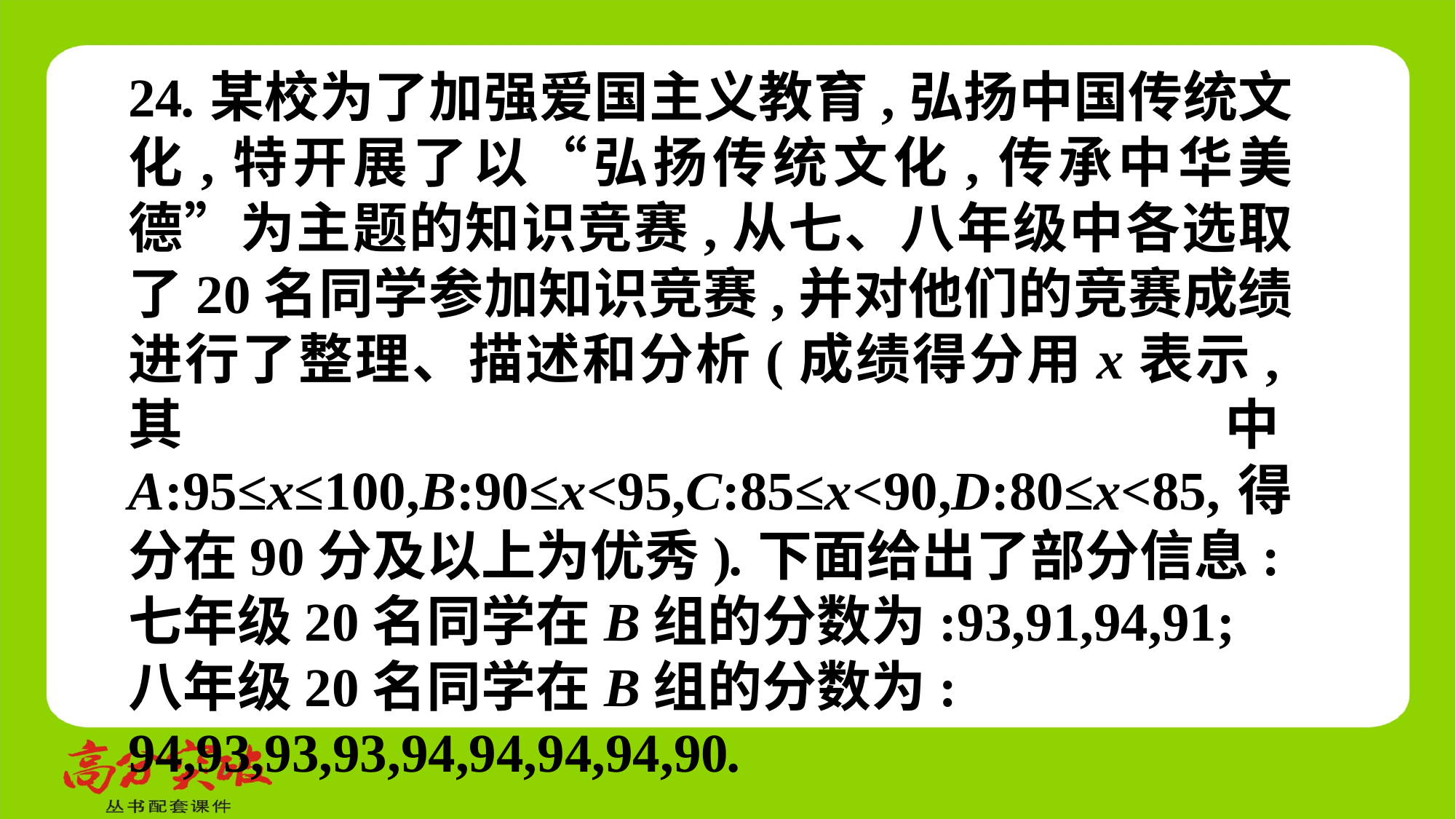

24.某校为了加强爱国主义教育,弘扬中国传统文化,特开展了以“弘扬传统文化,传承中华美德”为主题的知识竞赛,从七、八年级中各选取了20名同学参加知识竞赛,并对他们的竞赛成绩进行了整理、描述和分析(成绩得分用x表示,其中A:95≤x≤100,B:90≤x<95,C:85≤x<90,D:80≤x<85,得分在90分及以上为优秀).下面给出了部分信息:
七年级20名同学在B组的分数为:93,91,94,91;
八年级20名同学在B组的分数为:
94,93,93,93,94,94,94,94,90.